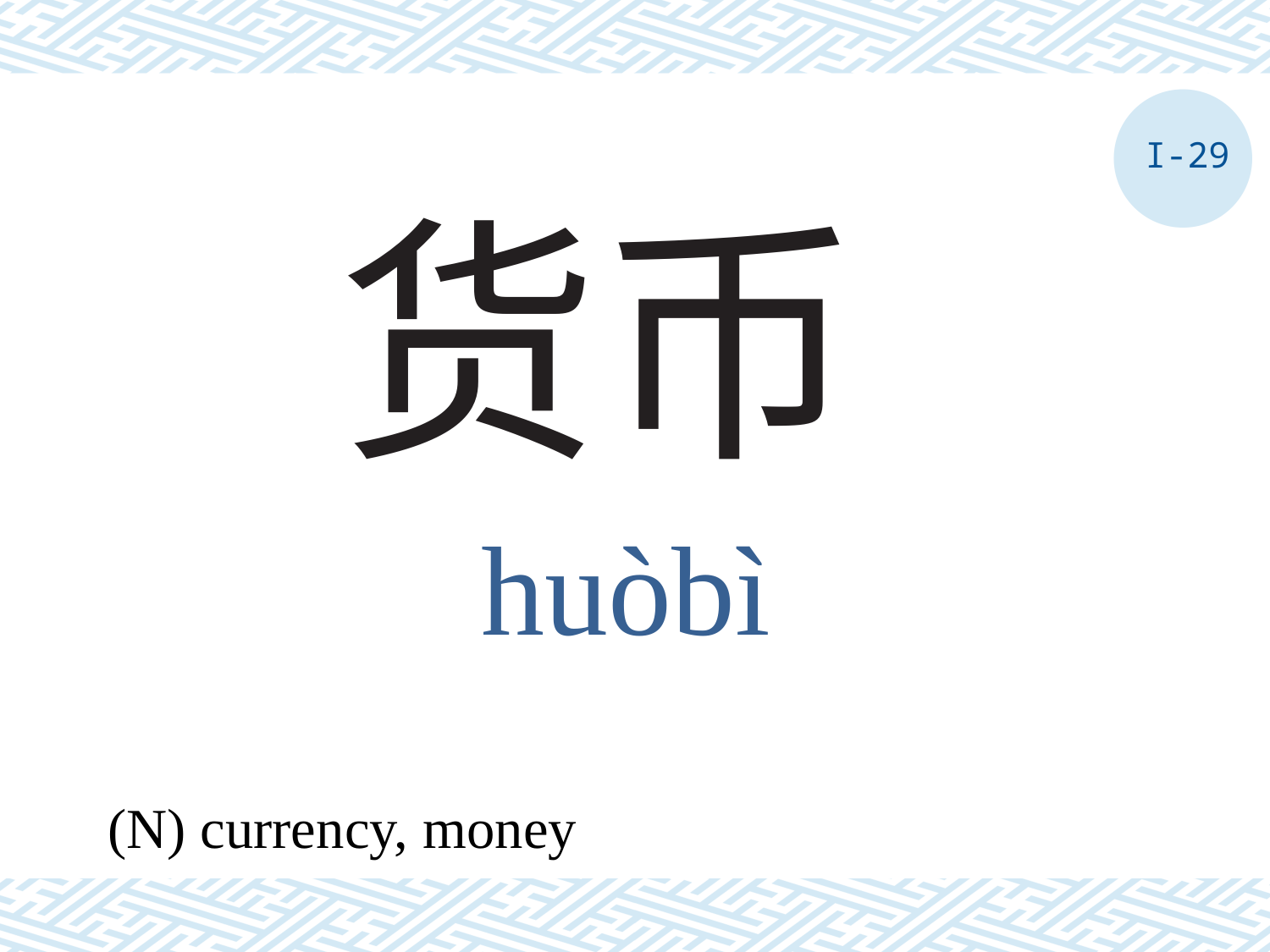

I-29

# 货币
huòbì
(N) currency, money